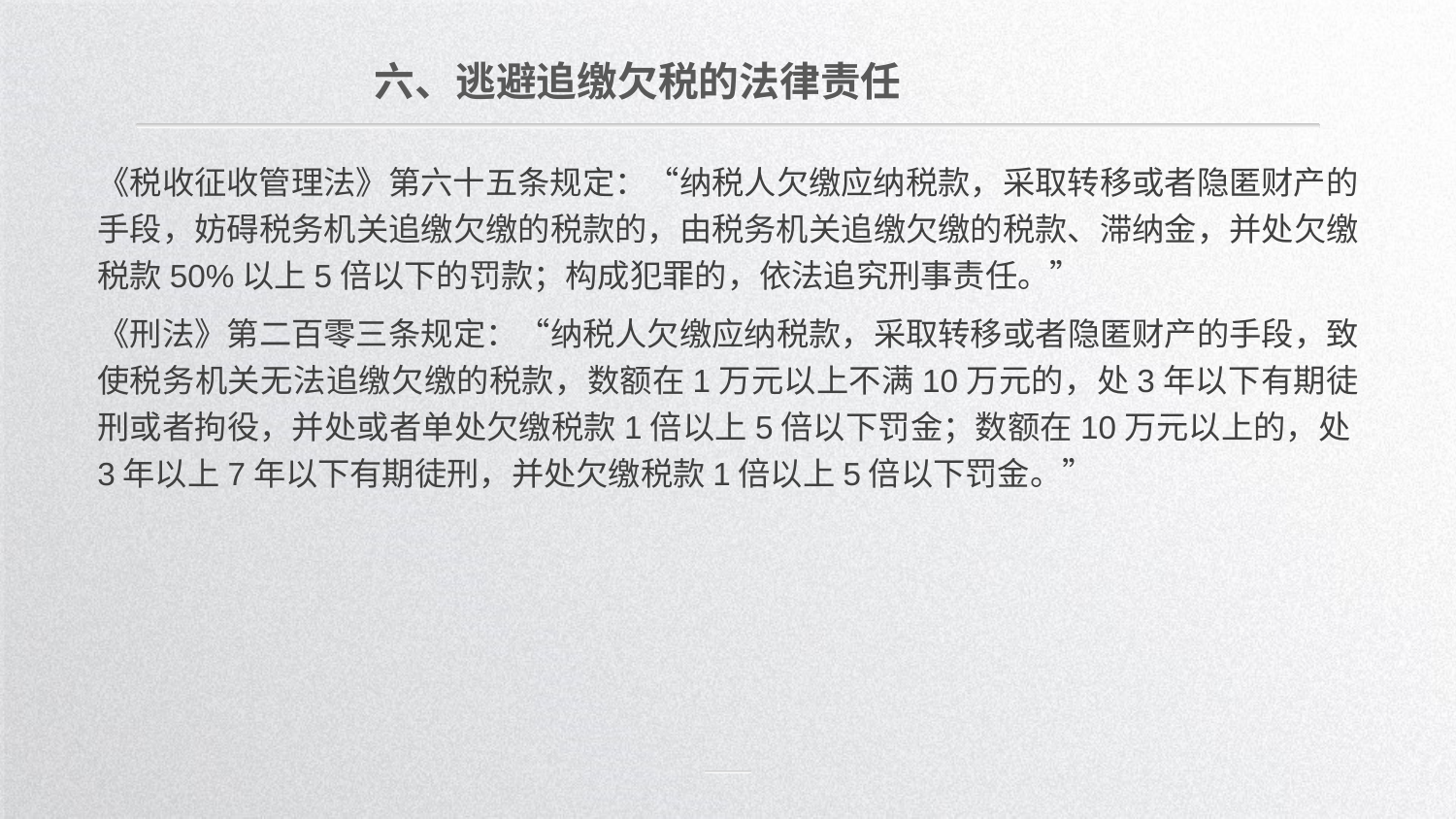

六、逃避追缴欠税的法律责任
《税收征收管理法》第六十五条规定：“纳税人欠缴应纳税款，采取转移或者隐匿财产的手段，妨碍税务机关追缴欠缴的税款的，由税务机关追缴欠缴的税款、滞纳金，并处欠缴税款50%以上5倍以下的罚款；构成犯罪的，依法追究刑事责任。”
《刑法》第二百零三条规定：“纳税人欠缴应纳税款，采取转移或者隐匿财产的手段，致使税务机关无法追缴欠缴的税款，数额在1万元以上不满10万元的，处3年以下有期徒刑或者拘役，并处或者单处欠缴税款1倍以上5倍以下罚金；数额在10万元以上的，处3年以上7年以下有期徒刑，并处欠缴税款1倍以上5倍以下罚金。”